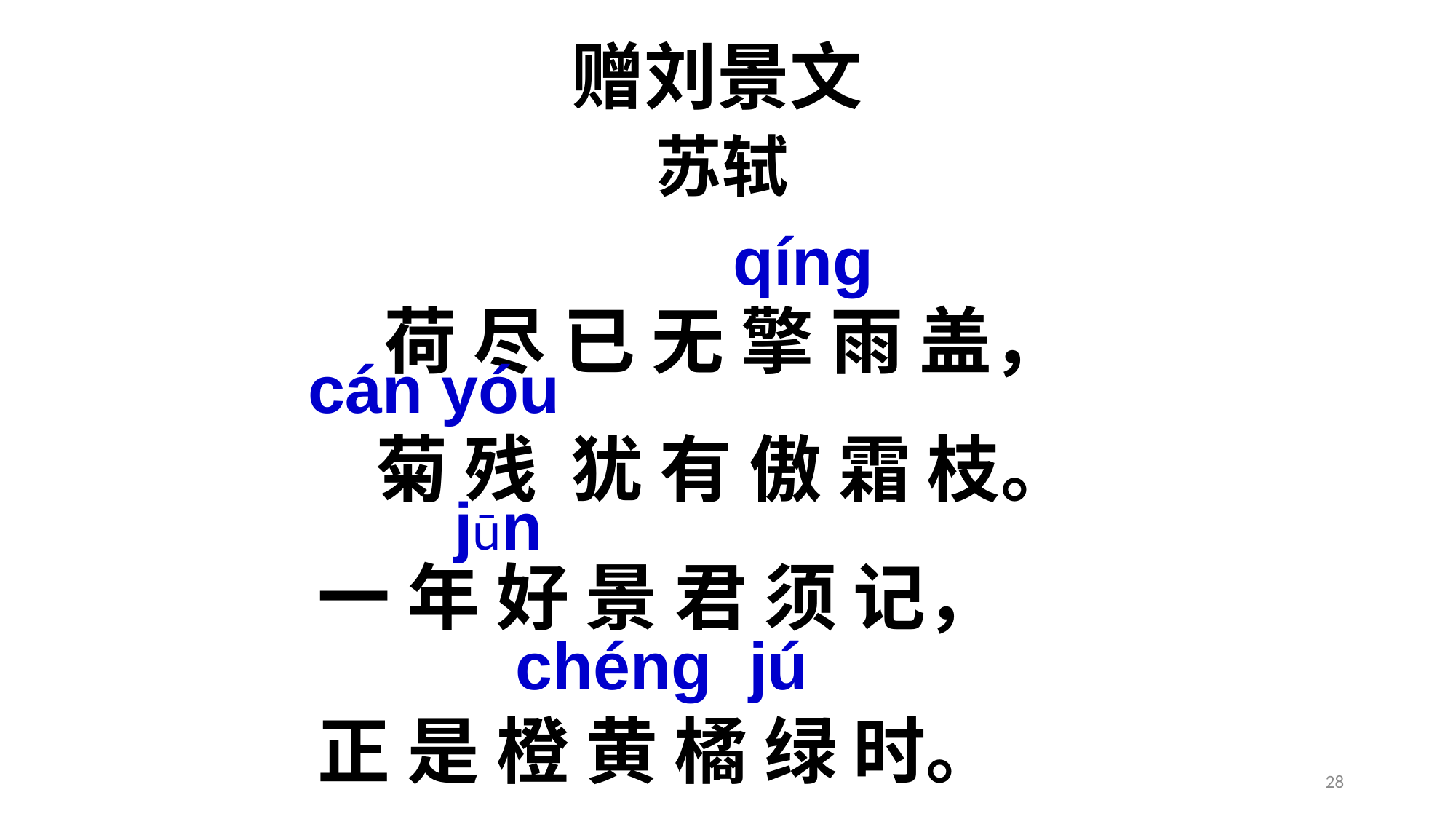

赠刘景文
    苏轼
                 qínɡ
荷 尽 已 无 擎 雨 盖，
     cán yóu
菊 残  犹 有 傲 霜 枝。

                   jūn
一 年 好 景 君 须 记，
  chénɡ  jú
正 是 橙 黄 橘 绿 时。
28